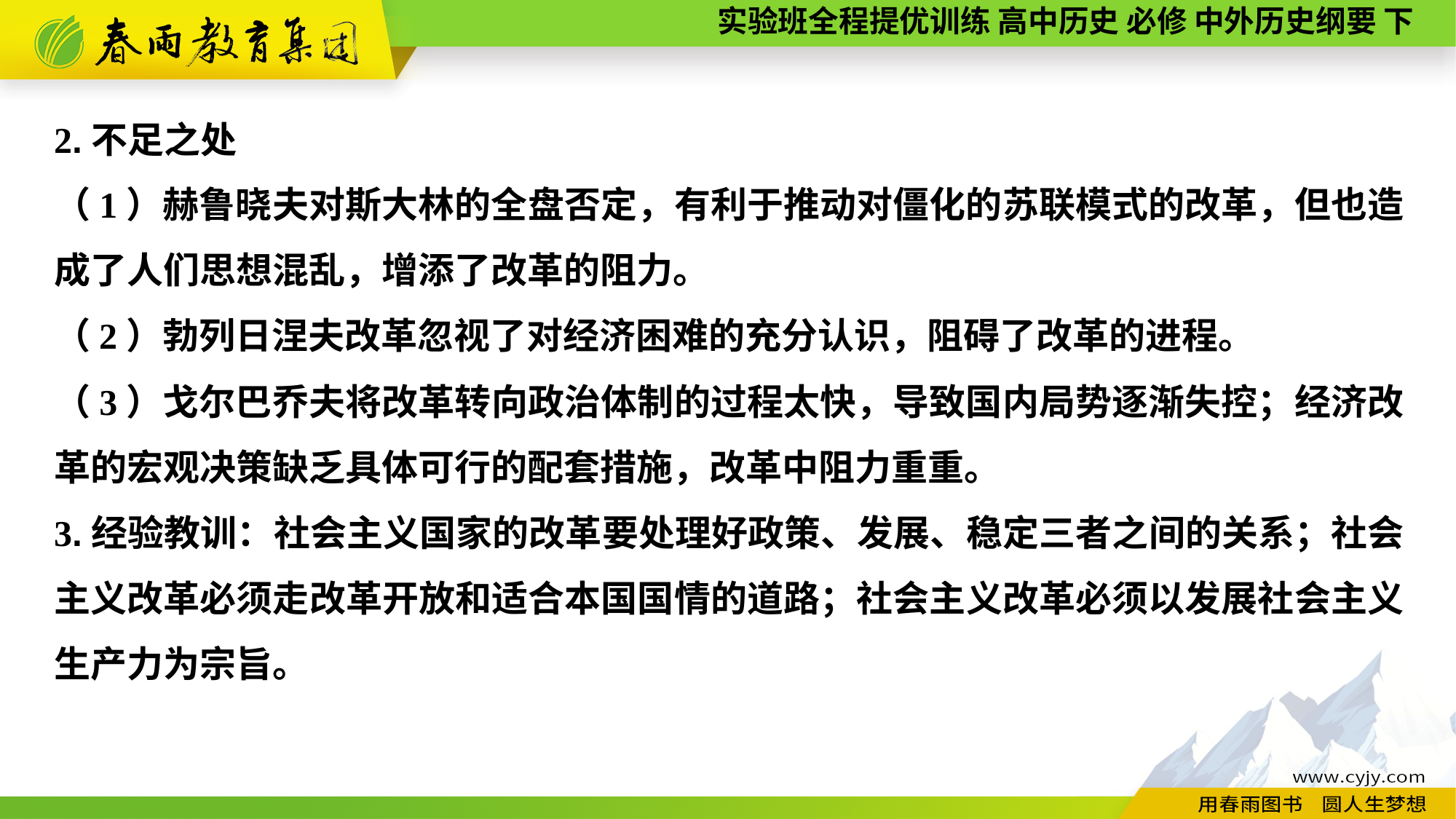

2.不足之处
（1）赫鲁晓夫对斯大林的全盘否定，有利于推动对僵化的苏联模式的改革，但也造成了人们思想混乱，增添了改革的阻力。
（2）勃列日涅夫改革忽视了对经济困难的充分认识，阻碍了改革的进程。
（3）戈尔巴乔夫将改革转向政治体制的过程太快，导致国内局势逐渐失控；经济改革的宏观决策缺乏具体可行的配套措施，改革中阻力重重。
3.经验教训：社会主义国家的改革要处理好政策、发展、稳定三者之间的关系；社会主义改革必须走改革开放和适合本国国情的道路；社会主义改革必须以发展社会主义生产力为宗旨。